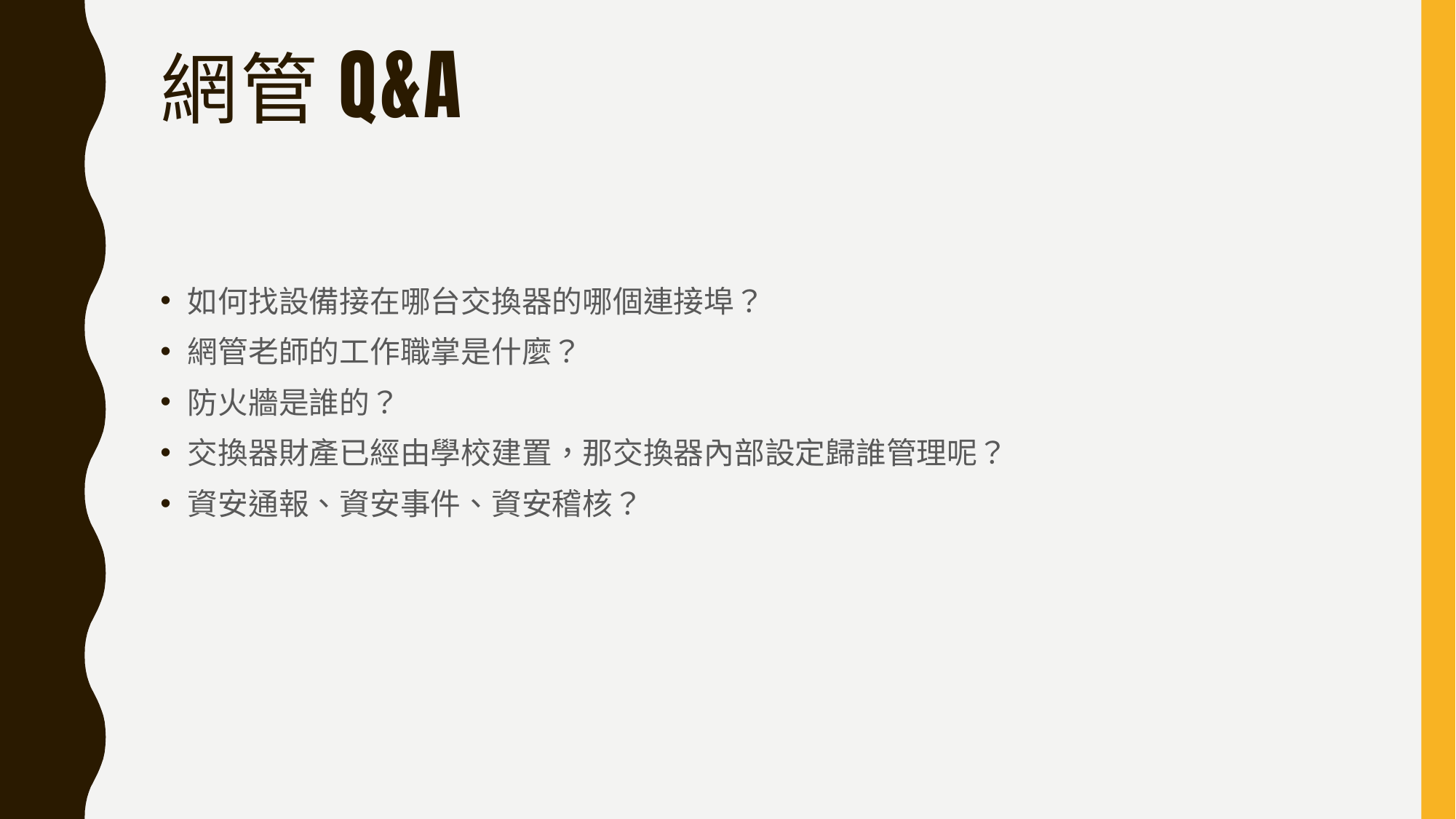

# 網管Q&A
如何找設備接在哪台交換器的哪個連接埠？
網管老師的工作職掌是什麼？
防火牆是誰的？
交換器財產已經由學校建置，那交換器內部設定歸誰管理呢？
資安通報、資安事件、資安稽核？